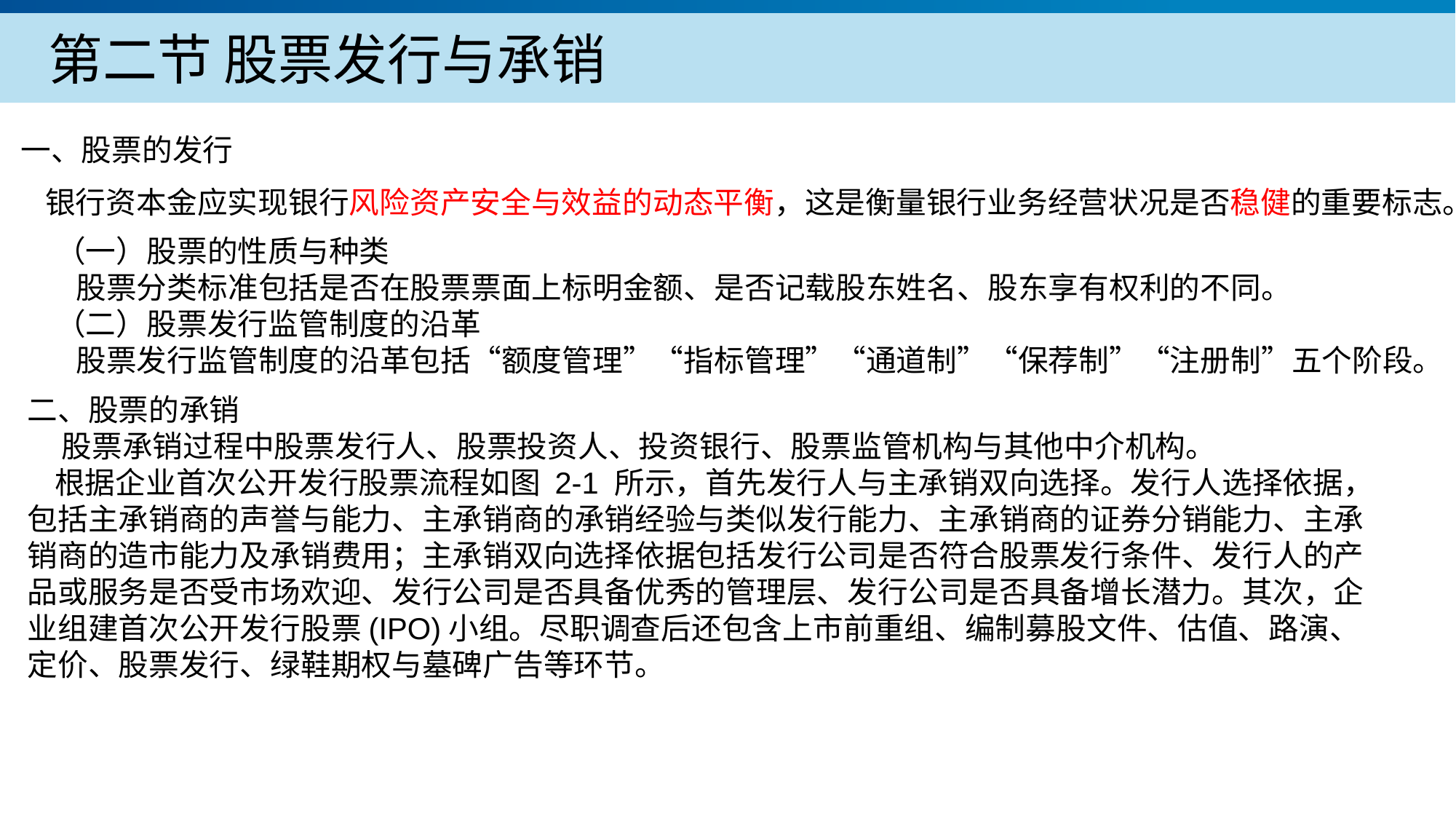

第二节 股票发行与承销
一、股票的发行
 银行资本金应实现银行风险资产安全与效益的动态平衡，这是衡量银行业务经营状况是否稳健的重要标志。
（一）股票的性质与种类
  股票分类标准包括是否在股票票面上标明金额、是否记载股东姓名、股东享有权利的不同。
（二）股票发行监管制度的沿革
  股票发行监管制度的沿革包括“额度管理”“指标管理”“通道制”“保荐制”“注册制”五个阶段。
二、股票的承销
    股票承销过程中股票发行人、股票投资人、投资银行、股票监管机构与其他中介机构。
   根据企业首次公开发行股票流程如图 2-1 所示，首先发行人与主承销双向选择。发行人选择依据，包括主承销商的声誉与能力、主承销商的承销经验与类似发行能力、主承销商的证券分销能力、主承销商的造市能力及承销费用；主承销双向选择依据包括发行公司是否符合股票发行条件、发行人的产品或服务是否受市场欢迎、发行公司是否具备优秀的管理层、发行公司是否具备增长潜力。其次，企业组建首次公开发行股票(IPO)小组。尽职调查后还包含上市前重组、编制募股文件、估值、路演、定价、股票发行、绿鞋期权与墓碑广告等环节。
产品服务
公司优势
公司简介
产品系列
品牌优势
企业愿景
主打产品
团队组织
核心竞争力
人才优势
联系方式
历程荣誉
售后支持
商业模式
期待合作